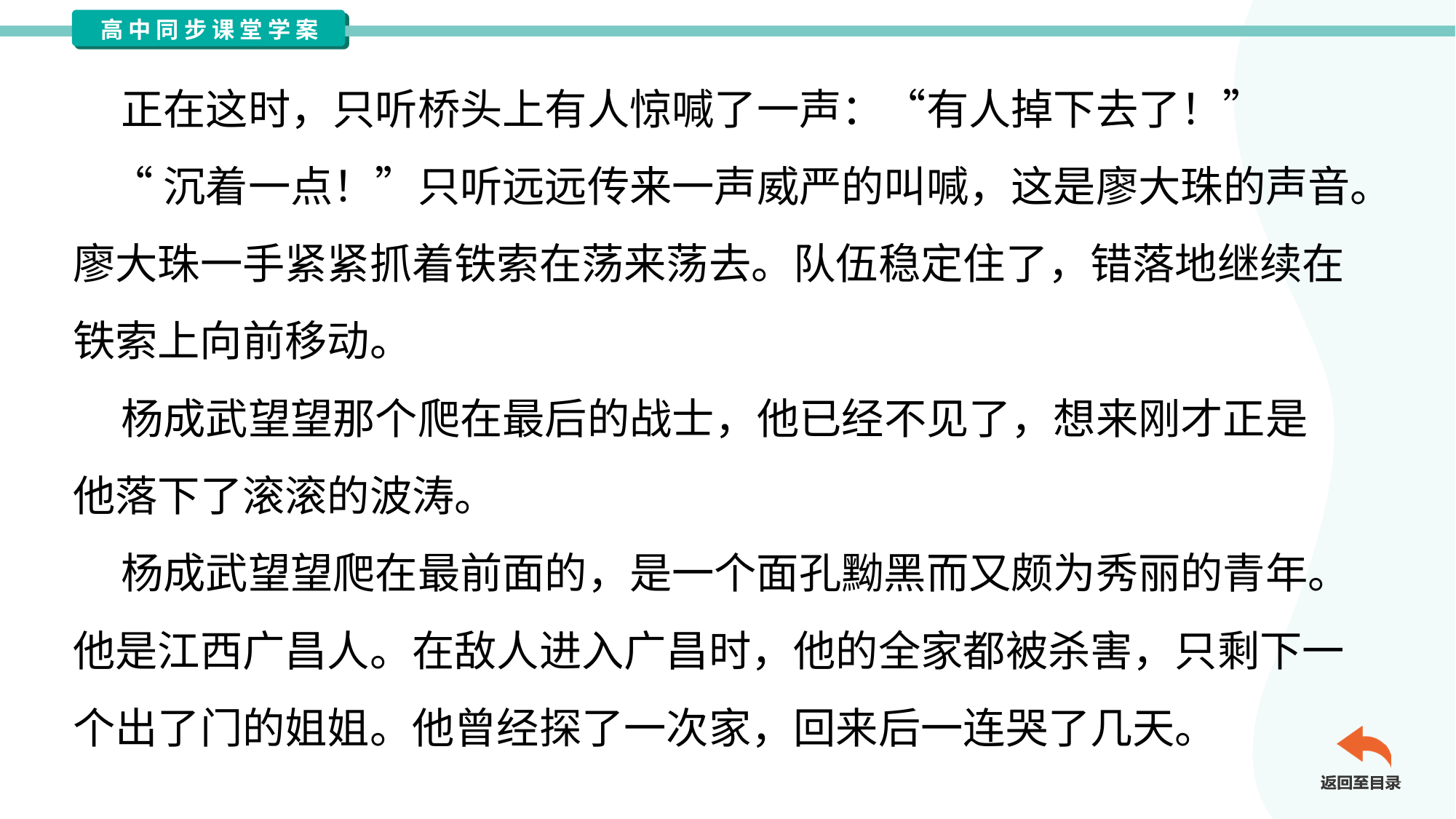

正在这时，只听桥头上有人惊喊了一声：“有人掉下去了！”
    “沉着一点！”只听远远传来一声威严的叫喊，这是廖大珠的声音。
廖大珠一手紧紧抓着铁索在荡来荡去。队伍稳定住了，错落地继续在
铁索上向前移动。
    杨成武望望那个爬在最后的战士，他已经不见了，想来刚才正是
他落下了滚滚的波涛。
    杨成武望望爬在最前面的，是一个面孔黝黑而又颇为秀丽的青年。
他是江西广昌人。在敌人进入广昌时，他的全家都被杀害，只剩下一
个出了门的姐姐。他曾经探了一次家，回来后一连哭了几天。